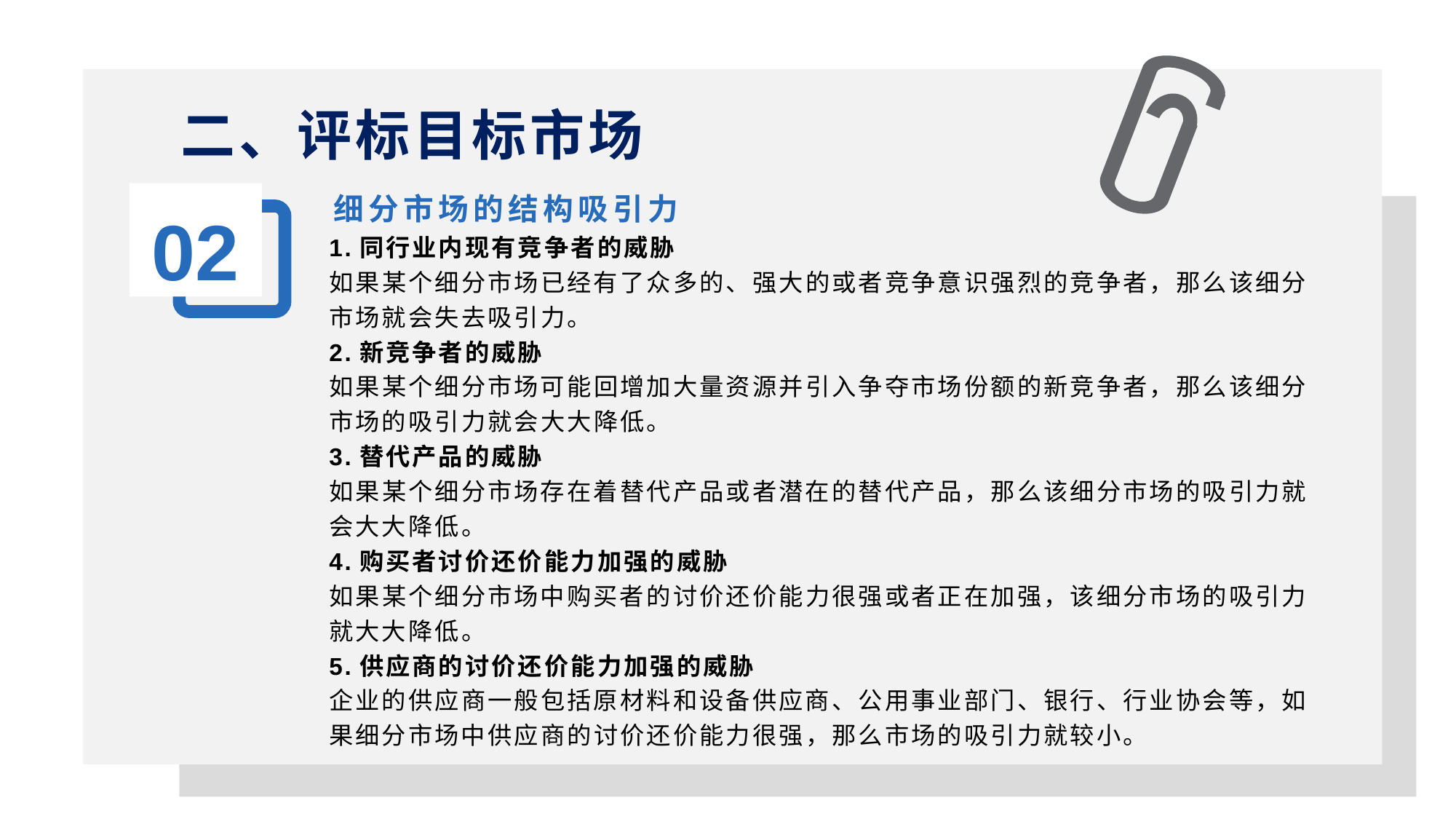

二、评标目标市场

细分市场的结构吸引力
02
1

1.同行业内现有竞争者的威胁
如果某个细分市场已经有了众多的、强大的或者竞争意识强烈的竞争者，那么该细分市场就会失去吸引力。
2.新竞争者的威胁
如果某个细分市场可能回增加大量资源并引入争夺市场份额的新竞争者，那么该细分市场的吸引力就会大大降低。
3.替代产品的威胁
如果某个细分市场存在着替代产品或者潜在的替代产品，那么该细分市场的吸引力就会大大降低。
4.购买者讨价还价能力加强的威胁
如果某个细分市场中购买者的讨价还价能力很强或者正在加强，该细分市场的吸引力就大大降低。
5.供应商的讨价还价能力加强的威胁
企业的供应商一般包括原材料和设备供应商、公用事业部门、银行、行业协会等，如果细分市场中供应商的讨价还价能力很强，那么市场的吸引力就较小。